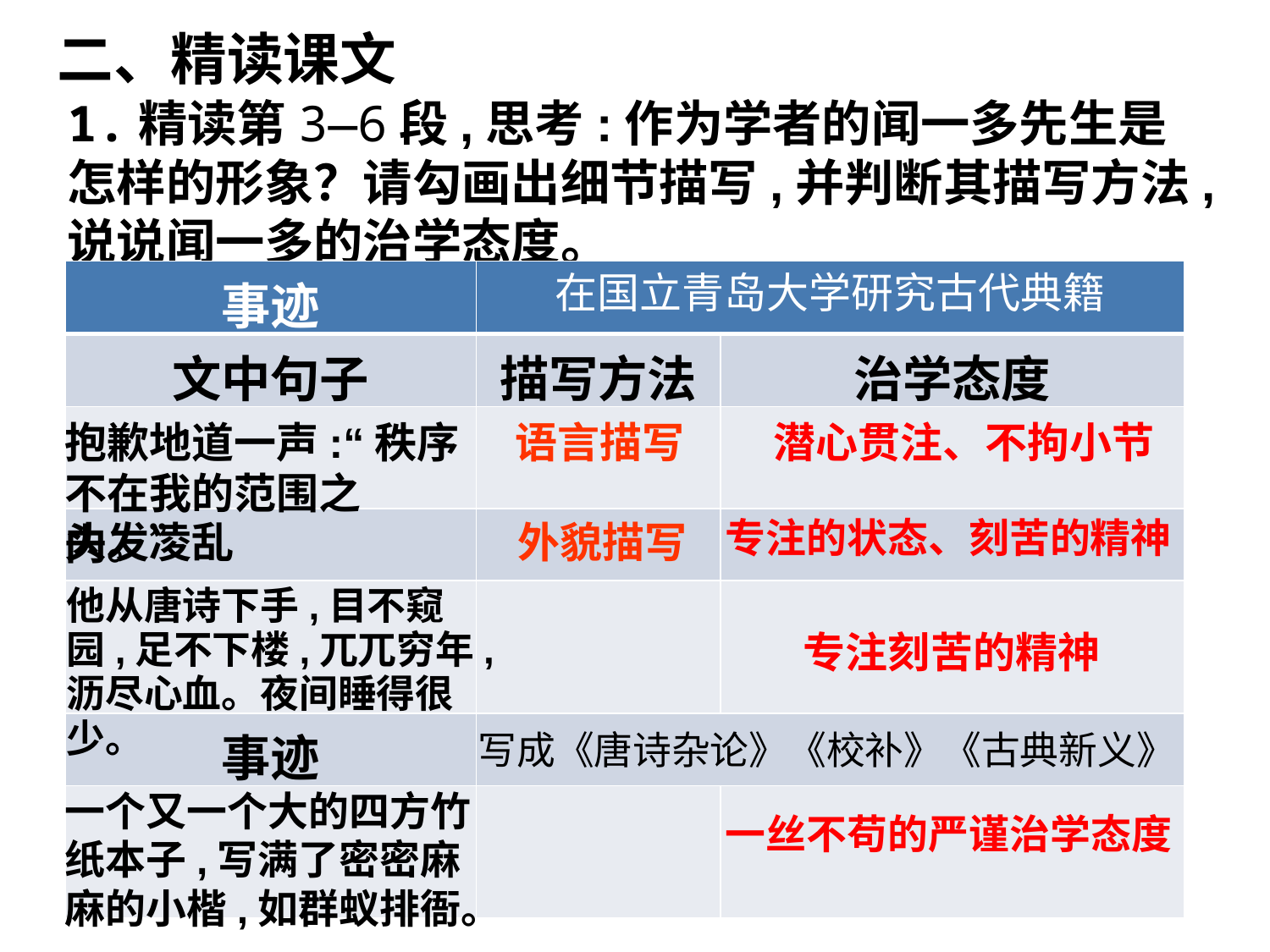

二、精读课文
1.精读第3—6段,思考:作为学者的闻一多先生是怎样的形象？请勾画出细节描写,并判断其描写方法,说说闻一多的治学态度。
| 事迹 |  |  |
| --- | --- | --- |
| 文中句子 | 描写方法 | 治学态度 |
|  |  |  |
|  |  |  |
|  |  |  |
| 事迹 |  |  |
|  |  |  |
在国立青岛大学研究古代典籍
抱歉地道一声:“秩序不在我的范围之内。”
语言描写
潜心贯注、不拘小节
外貌描写
头发凌乱
专注的状态、刻苦的精神
他从唐诗下手,目不窥园,足不下楼,兀兀穷年,沥尽心血。夜间睡得很少。
专注刻苦的精神
写成《唐诗杂论》《校补》《古典新义》
一个又一个大的四方竹纸本子,写满了密密麻麻的小楷,如群蚁排衙。
一丝不苟的严谨治学态度